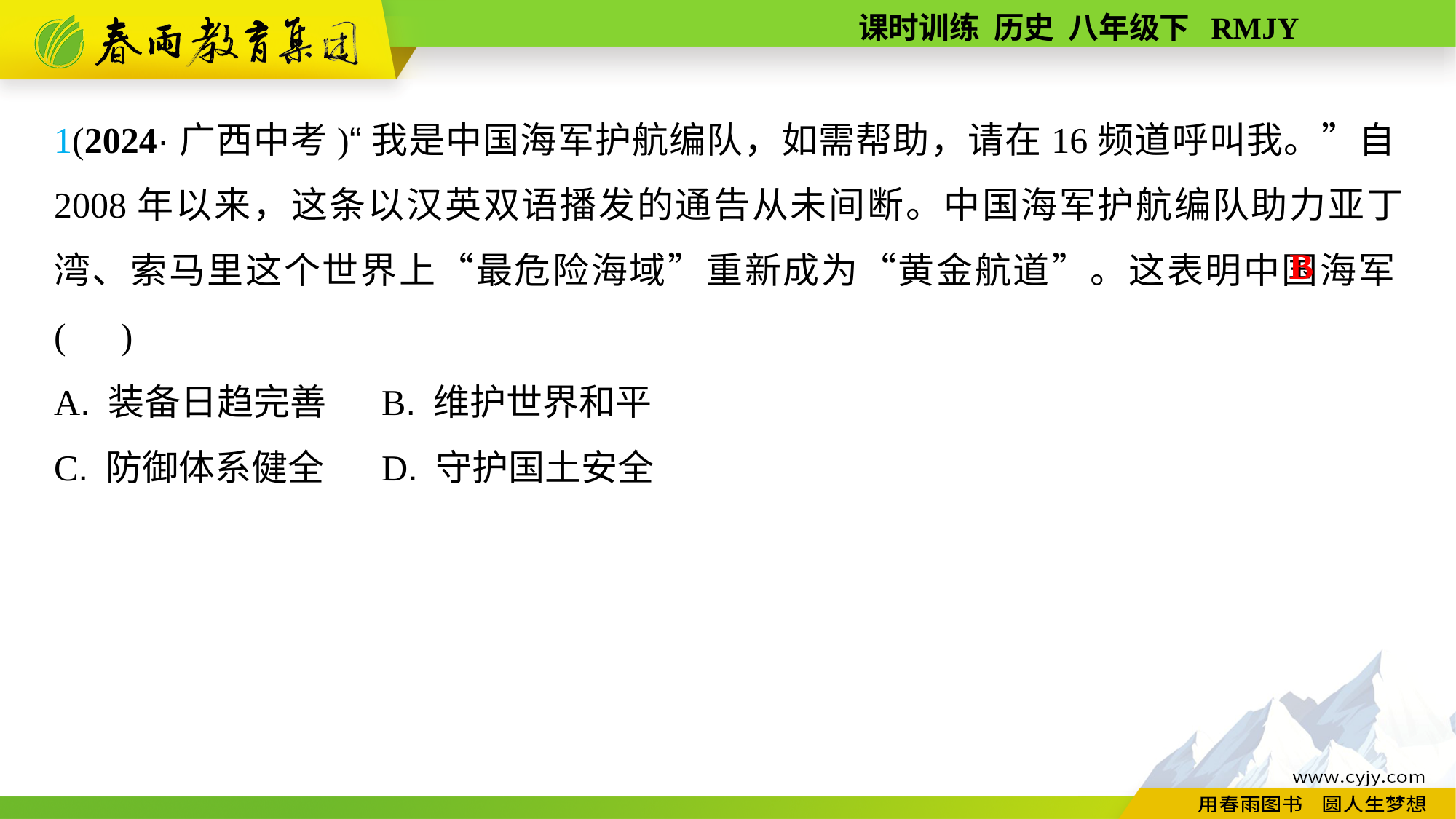

1(2024·广西中考)“我是中国海军护航编队，如需帮助，请在16频道呼叫我。”自2008年以来，这条以汉英双语播发的通告从未间断。中国海军护航编队助力亚丁湾、索马里这个世界上“最危险海域”重新成为“黄金航道”。这表明中国海军(      )
A. 装备日趋完善	B. 维护世界和平
C. 防御体系健全	D. 守护国土安全
B